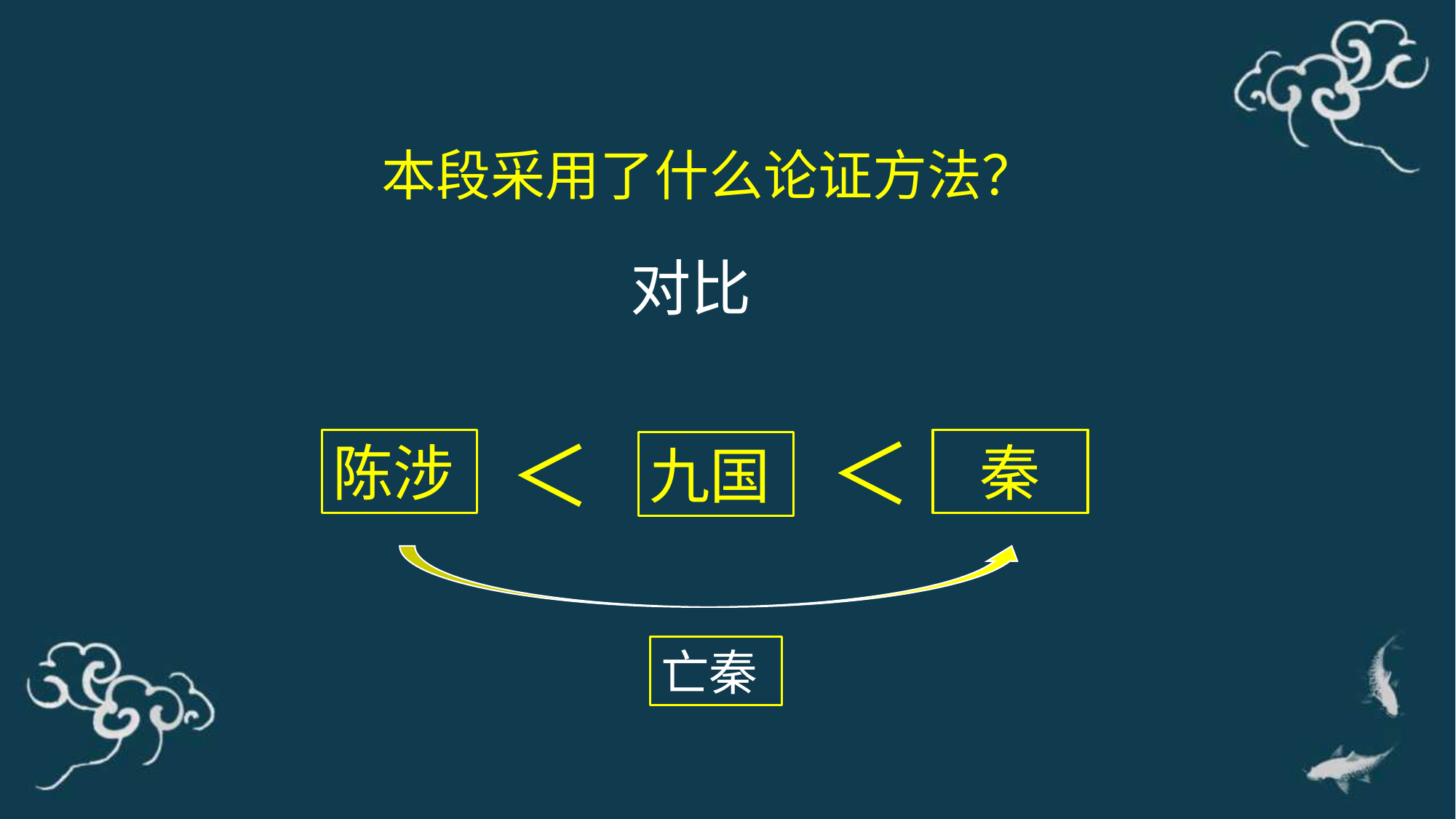

本段采用了什么论证方法？
对比
＜
＜
陈涉
秦
九国

亡秦